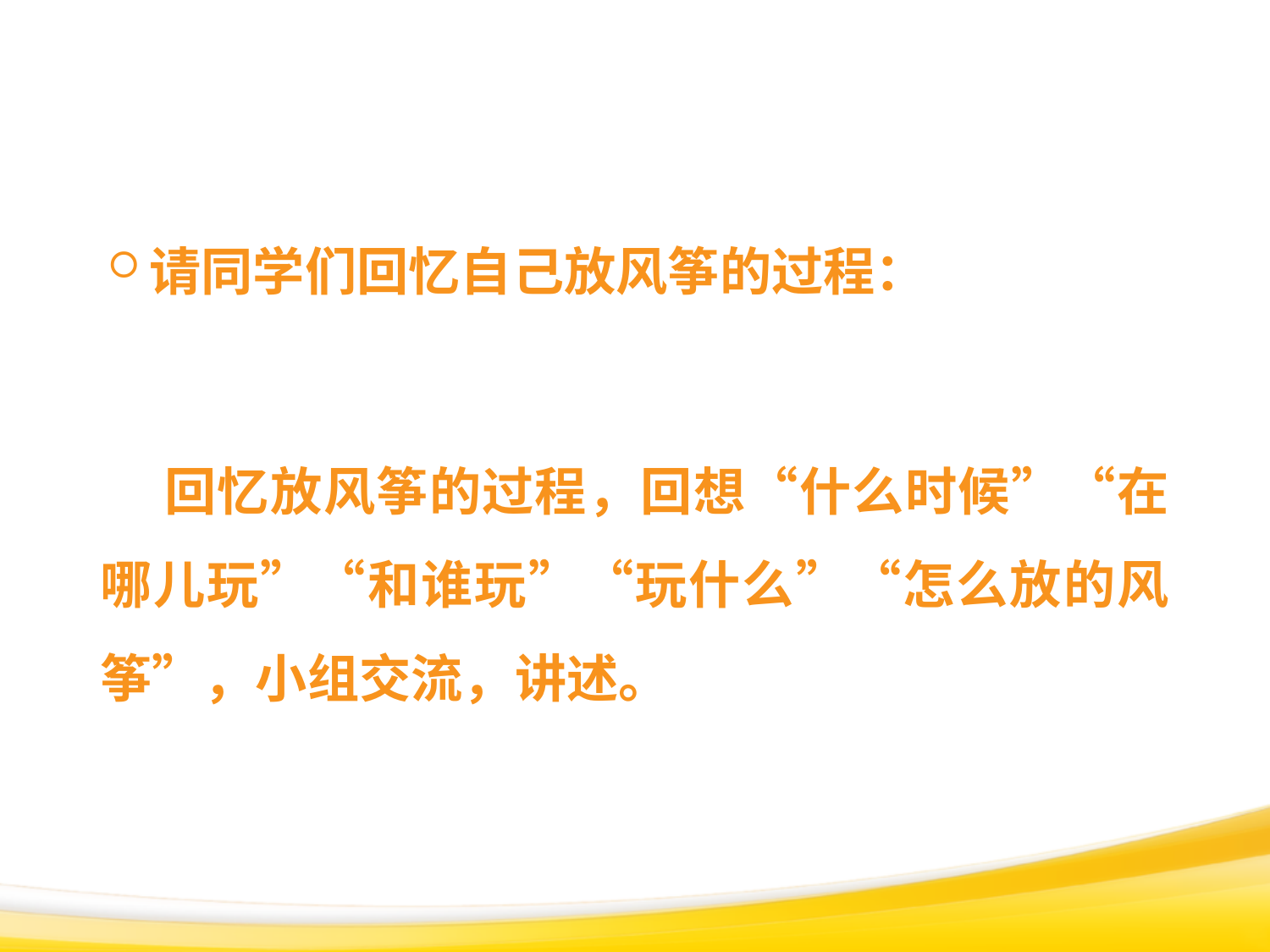

请同学们回忆自己放风筝的过程：

    回忆放风筝的过程，回想“什么时候”“在哪儿玩”“和谁玩”“玩什么”“怎么放的风筝”，小组交流，讲述。